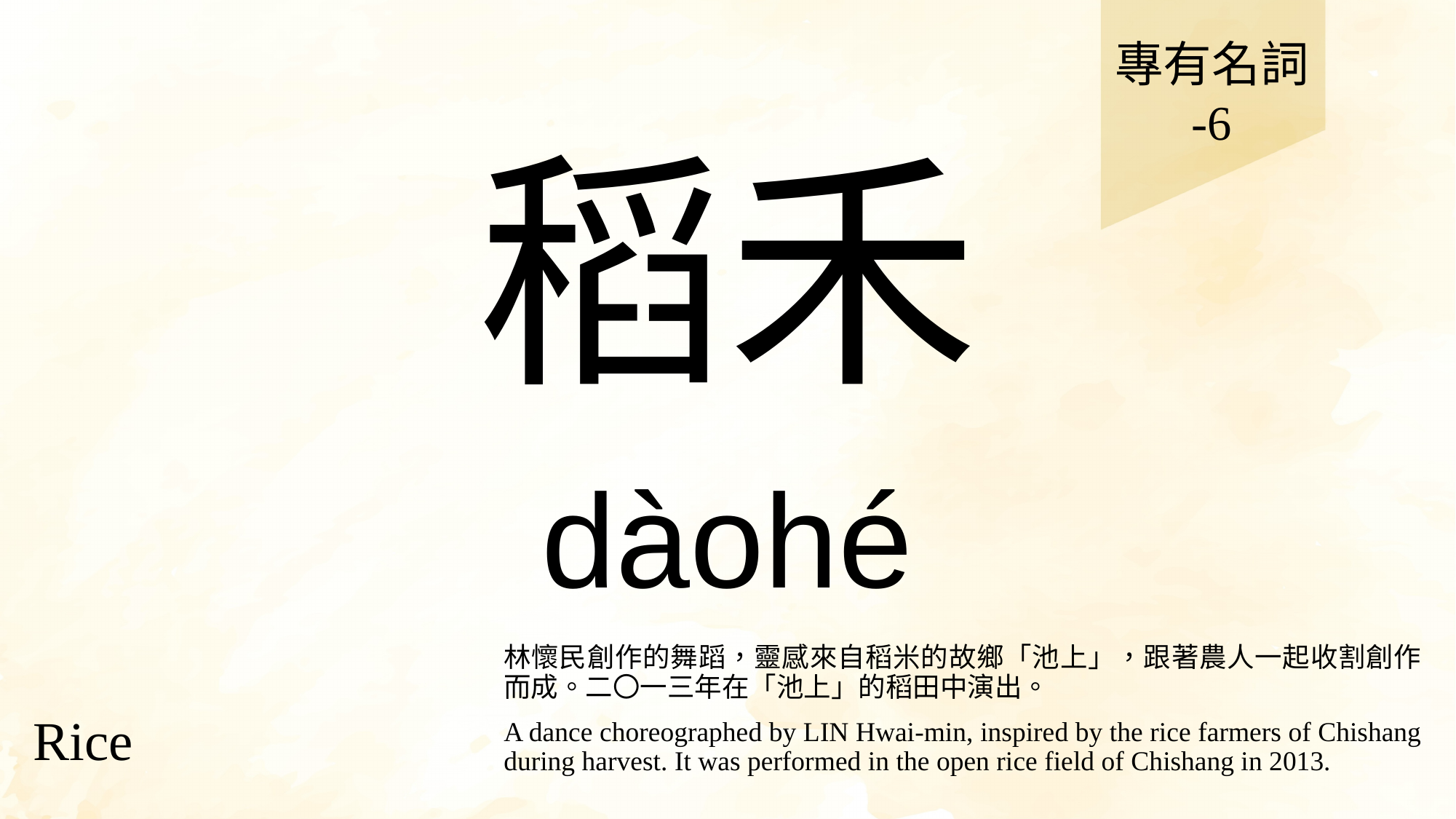

專有名詞
-6
# 稻禾
dàohé
林懷民創作的舞蹈，靈感來自稻米的故鄉「池上」，跟著農人一起收割創作而成。二〇一三年在「池上」的稻田中演出。
A dance choreographed by LIN Hwai-min, inspired by the rice farmers of Chishang during harvest. It was performed in the open rice field of Chishang in 2013.
Rice